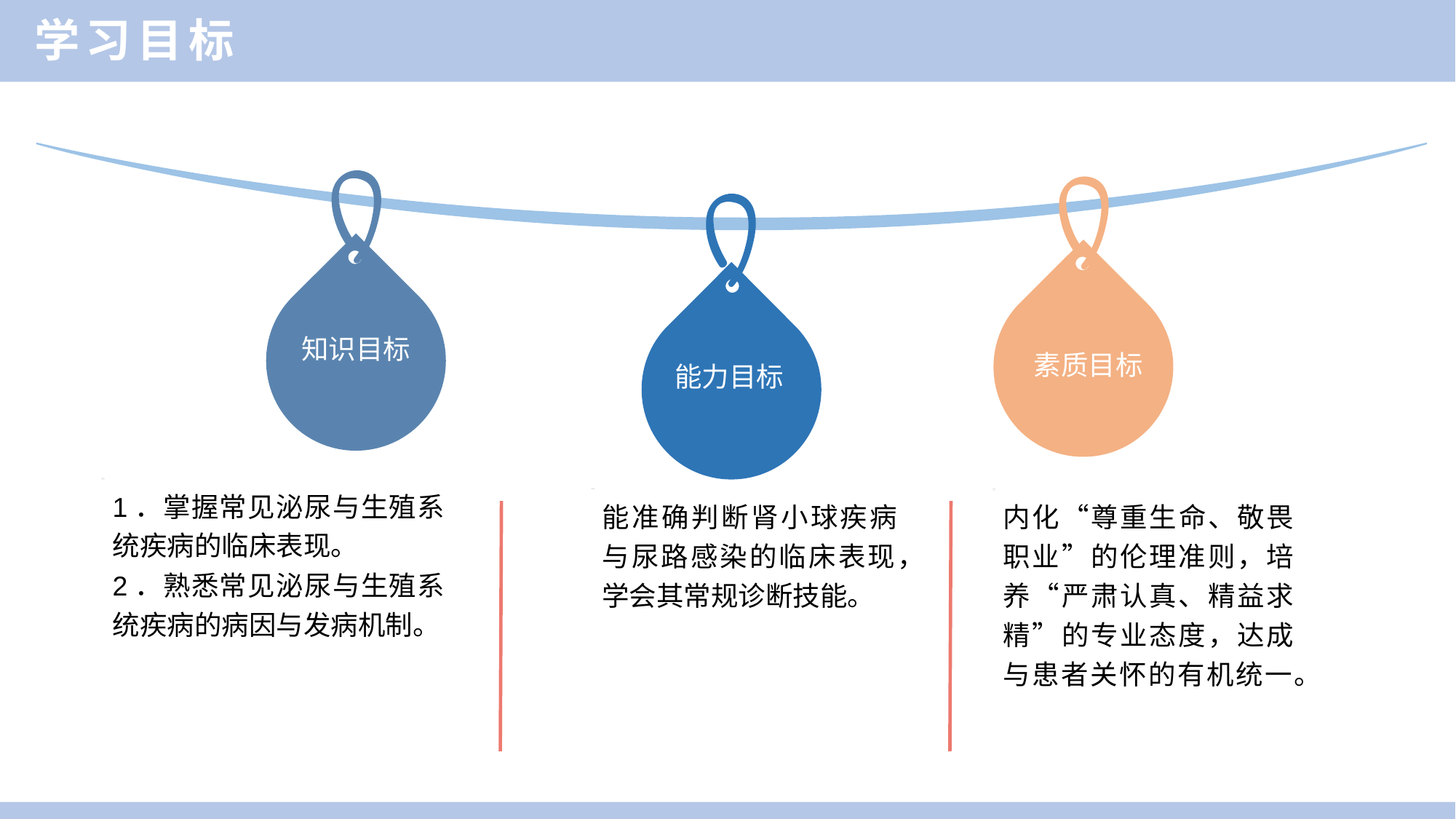

学习目标

知识目标

素质目标

能力目标
1．掌握常见泌尿与生殖系统疾病的临床表现。
2．熟悉常见泌尿与生殖系统疾病的病因与发病机制。
能准确判断肾小球疾病与尿路感染的临床表现，学会其常规诊断技能。
内化“尊重生命、敬畏职业”的伦理准则，培养“严肃认真、精益求精”的专业态度，达成与患者关怀的有机统一。